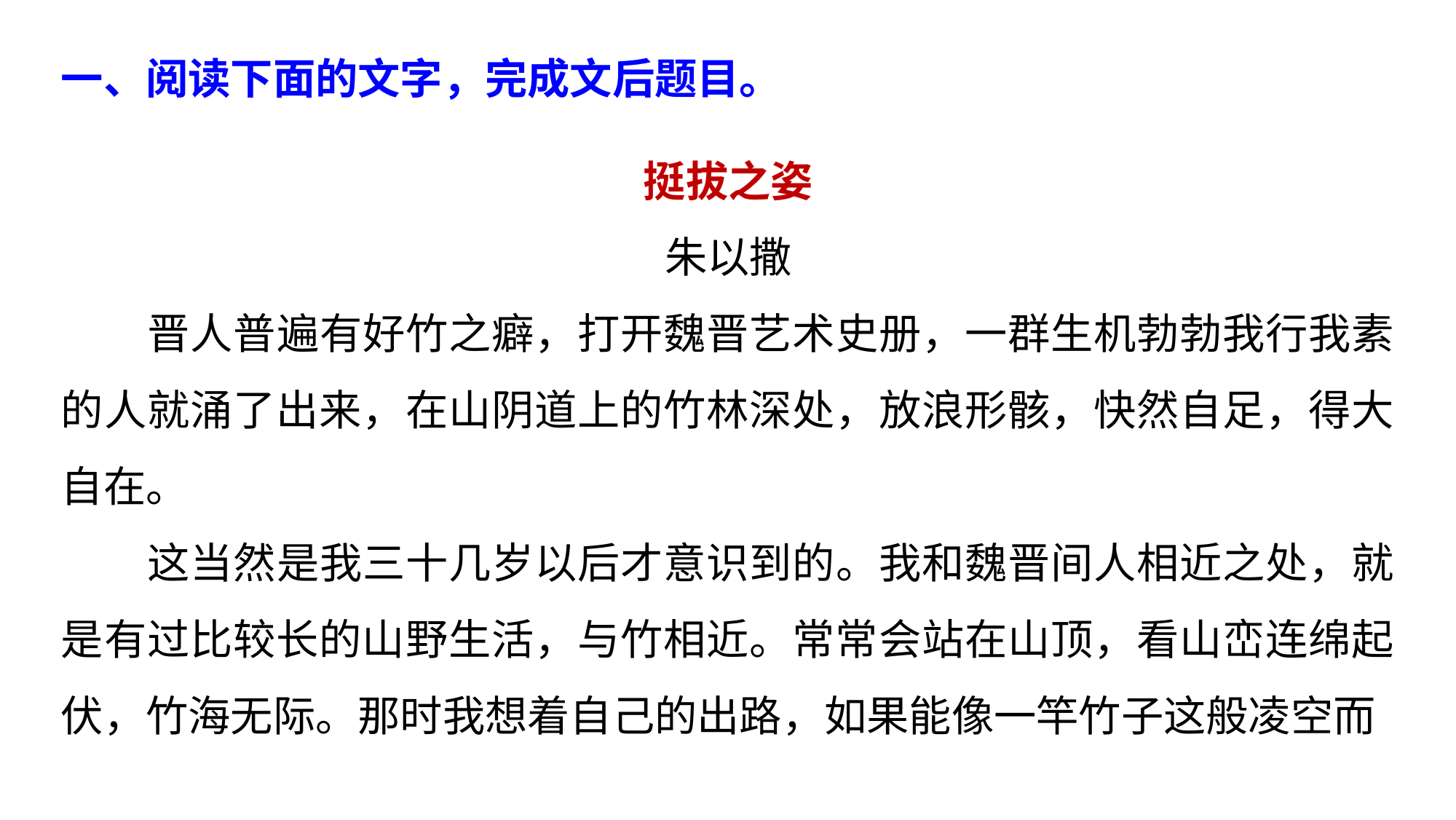

一、阅读下面的文字，完成文后题目。
挺拔之姿
朱以撒
晋人普遍有好竹之癖，打开魏晋艺术史册，一群生机勃勃我行我素的人就涌了出来，在山阴道上的竹林深处，放浪形骸，快然自足，得大自在。
这当然是我三十几岁以后才意识到的。我和魏晋间人相近之处，就是有过比较长的山野生活，与竹相近。常常会站在山顶，看山峦连绵起伏，竹海无际。那时我想着自己的出路，如果能像一竿竹子这般凌空而